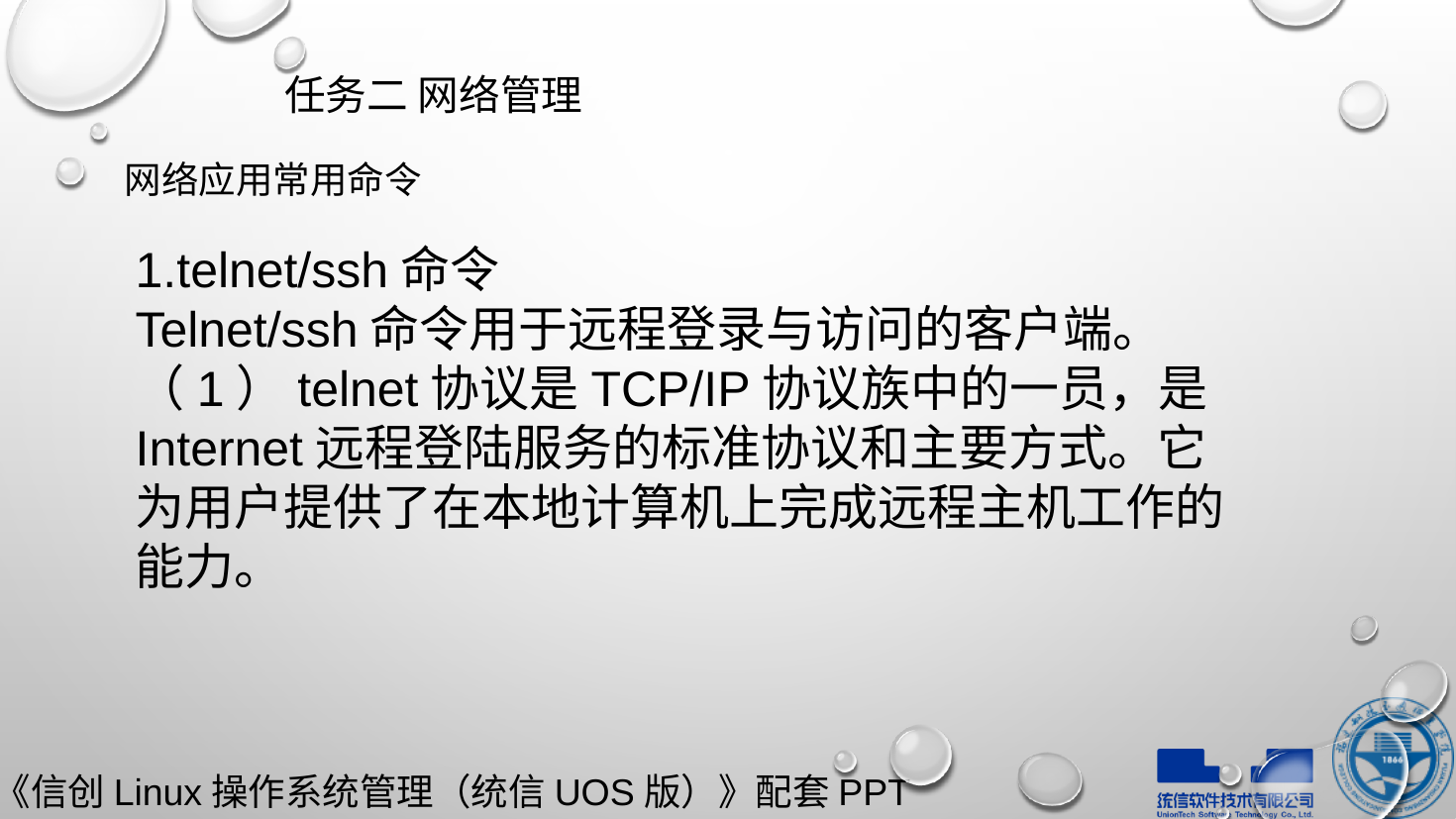

任务二 网络管理
网络应用常用命令
1.telnet/ssh命令
Telnet/ssh命令用于远程登录与访问的客户端。
（1）telnet协议是TCP/IP协议族中的一员，是Internet远程登陆服务的标准协议和主要方式。它为用户提供了在本地计算机上完成远程主机工作的能力。